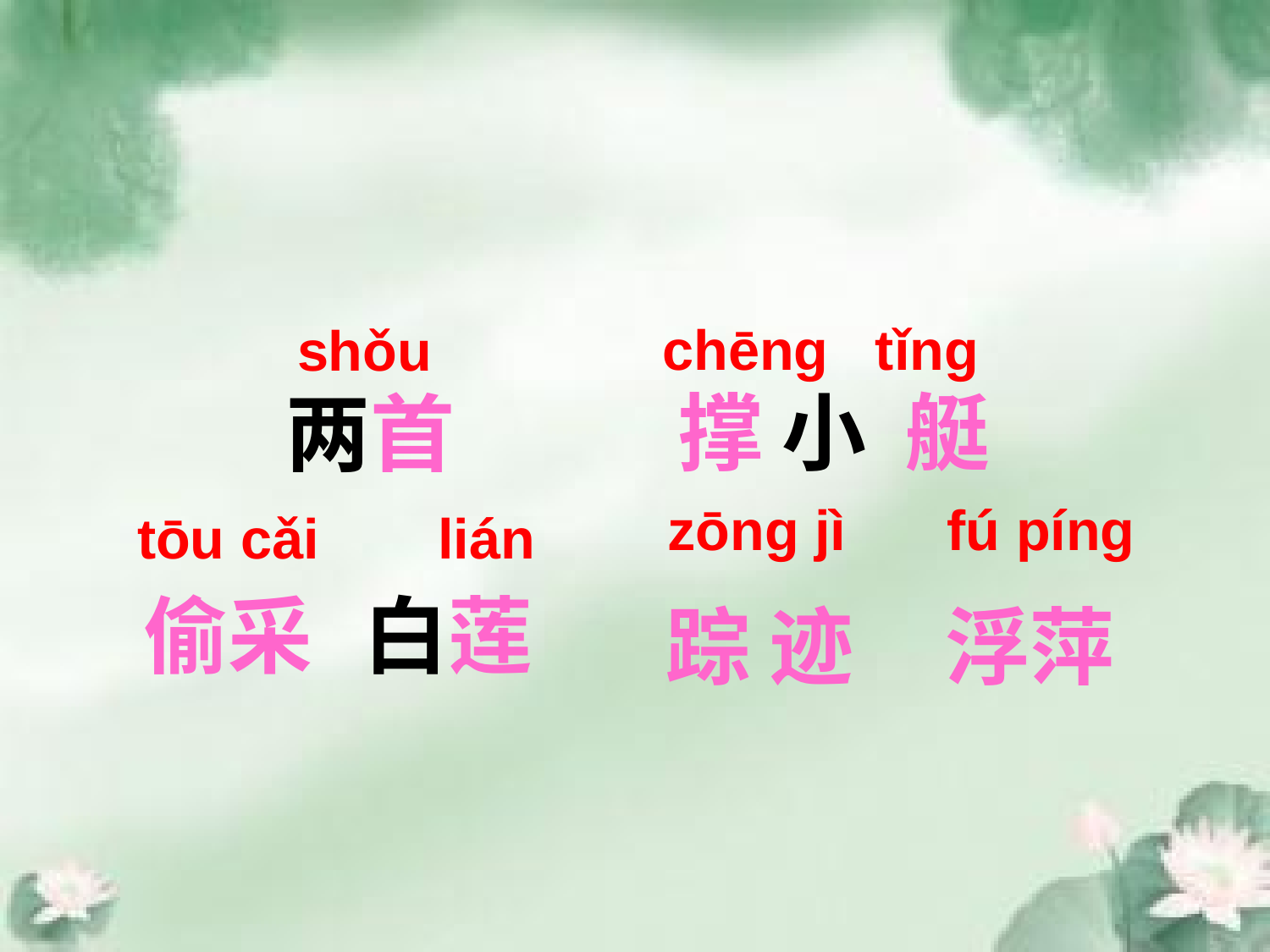

chēng   tǐng
shǒu
 撑 小  艇
  两首
zōng jì
fú píng
tōu cǎi
 lián
偷采
白莲
踪 迹
浮萍